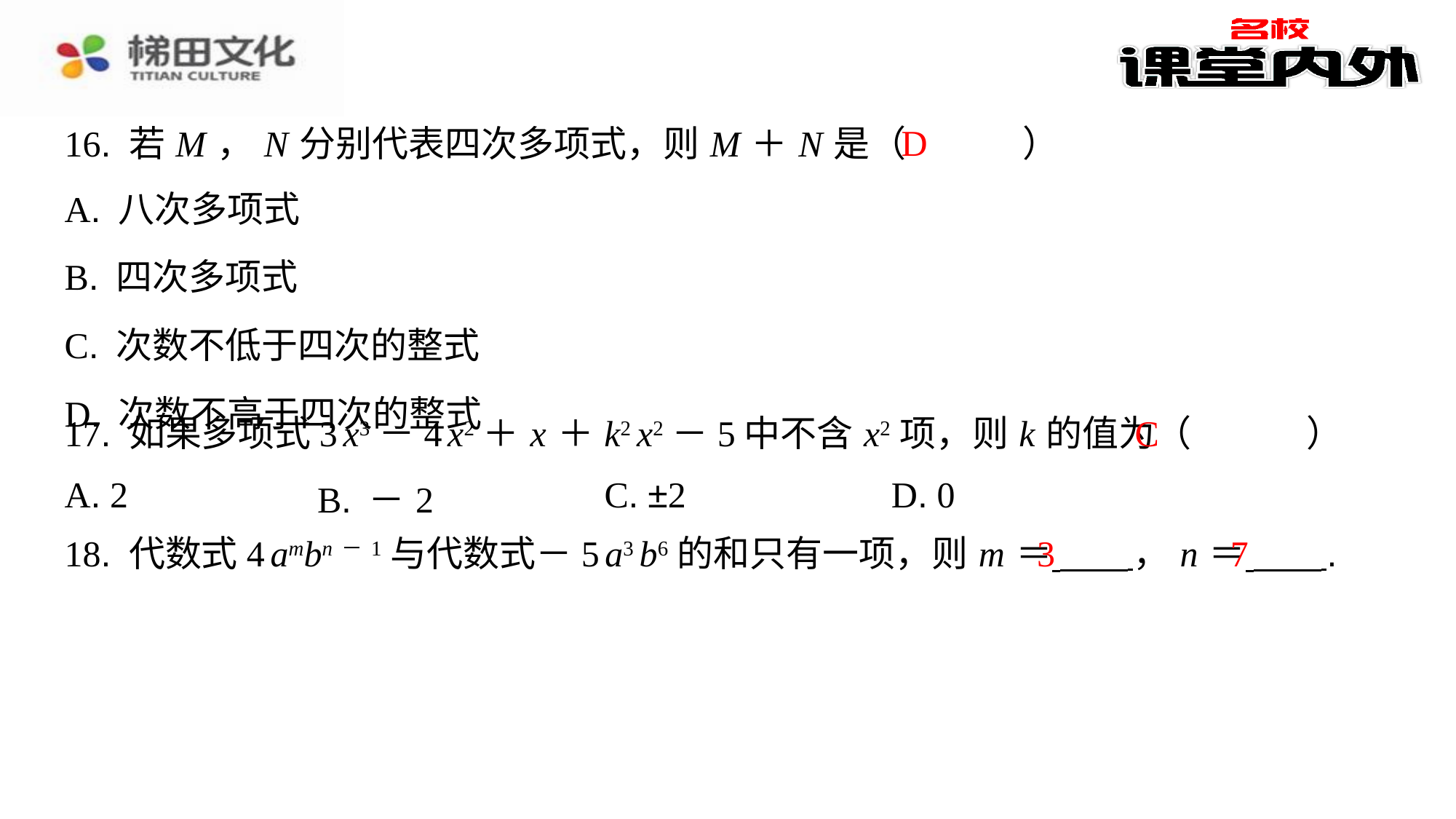

D
16. 若 M ， N 分别代表四次多项式，则 M ＋ N 是（　D　）
| A. 八次多项式 |
| --- |
| B. 四次多项式 |
| C. 次数不低于四次的整式 |
| D. 次数不高于四次的整式 |
C
17. 如果多项式3 x3－4 x2＋ x ＋ k2 x2－5中不含 x2项，则 k 的值为（　C　）
| A. 2 | B. －2 | C. ±2 | D. 0 |
| --- | --- | --- | --- |
3
7
18. 代数式4 ambn－1与代数式－5 a3 b6的和只有一项，则 m ＝            ， n ＝            ⁠.